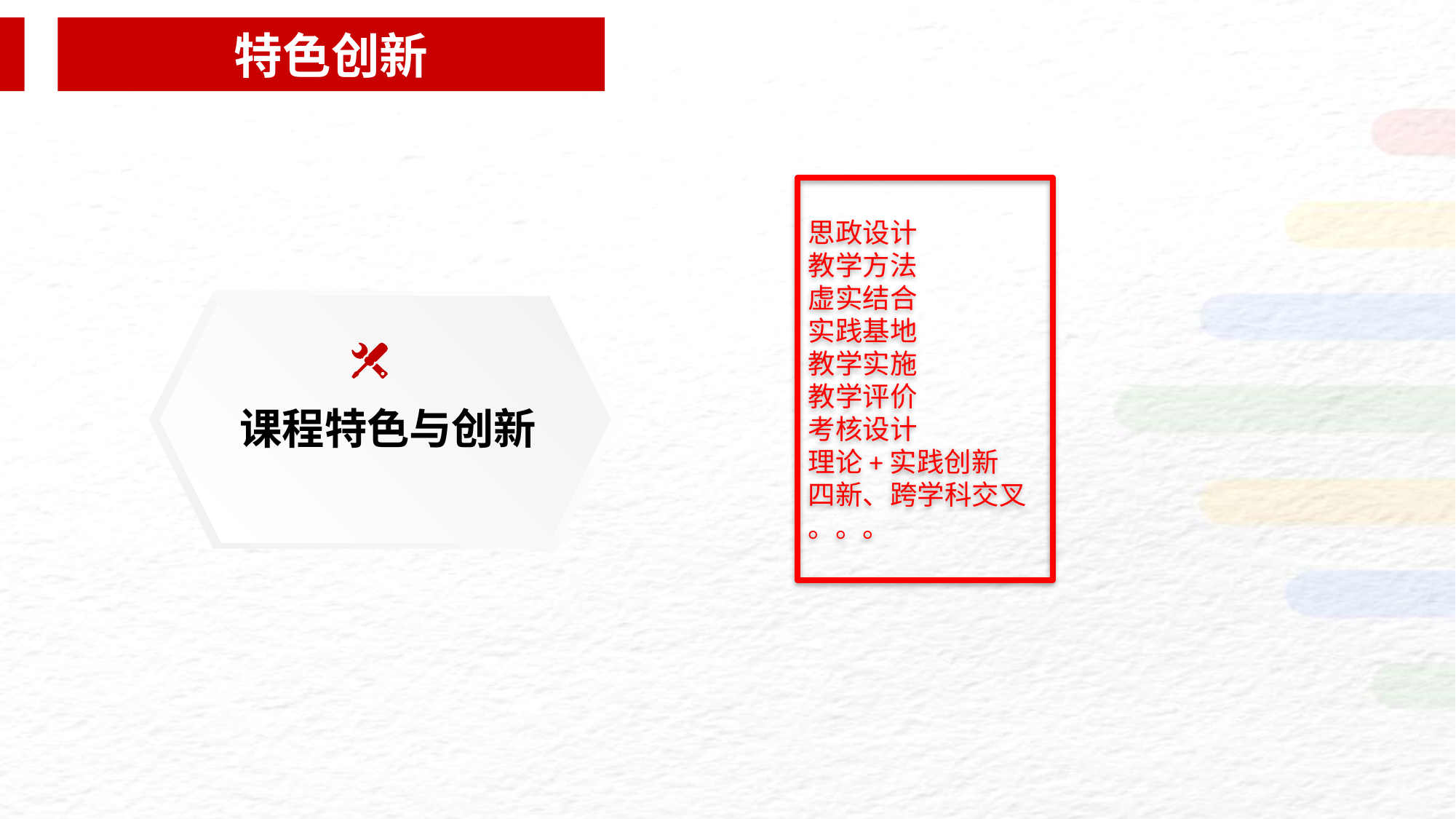

特色创新
思政设计
教学方法
虚实结合
实践基地
教学实施
教学评价
考核设计
理论+实践创新
四新、跨学科交叉
。。。

课程特色与创新